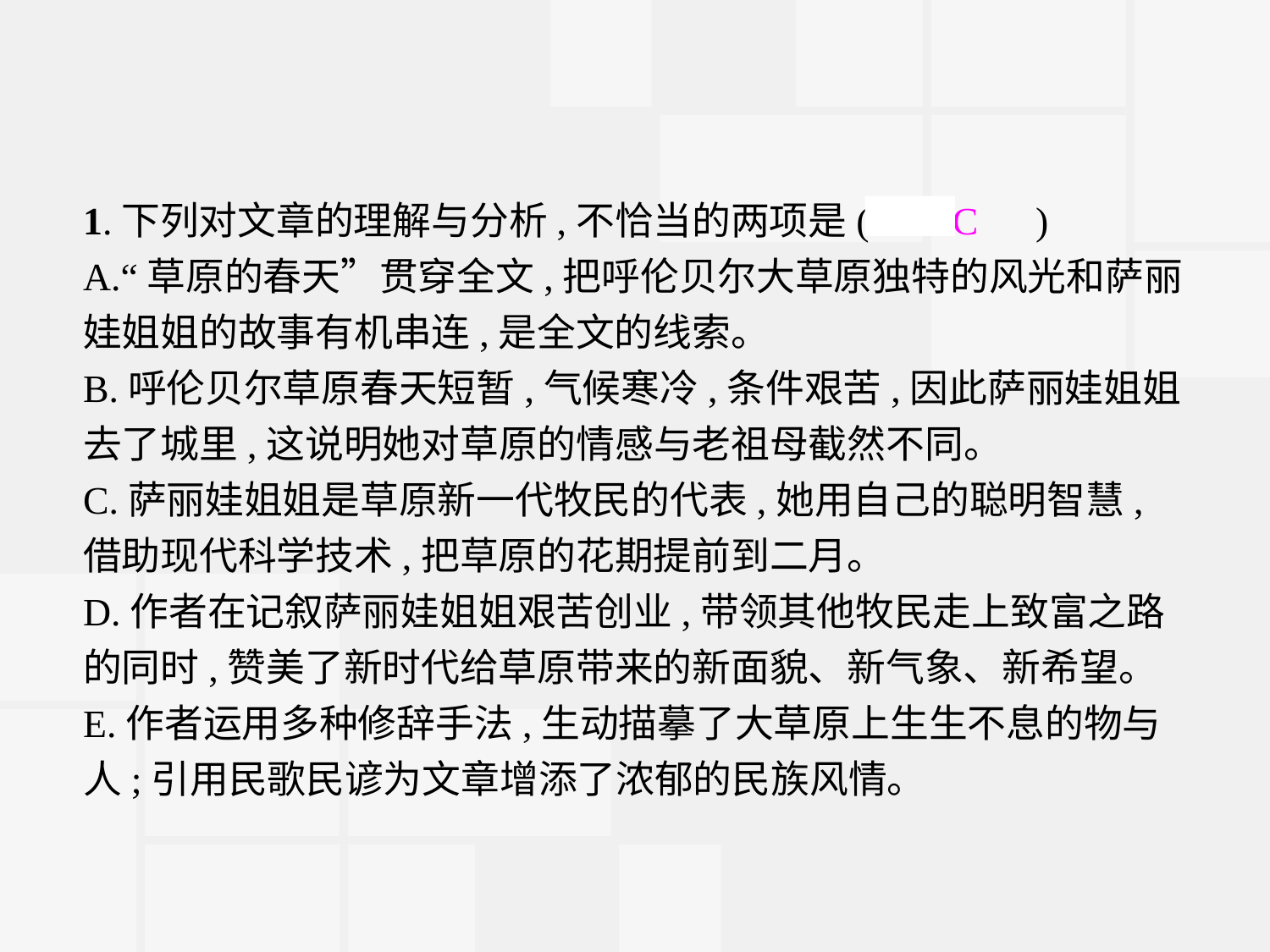

1.下列对文章的理解与分析,不恰当的两项是(　BC　)
A.“草原的春天”贯穿全文,把呼伦贝尔大草原独特的风光和萨丽娃姐姐的故事有机串连,是全文的线索。
B.呼伦贝尔草原春天短暂,气候寒冷,条件艰苦,因此萨丽娃姐姐去了城里,这说明她对草原的情感与老祖母截然不同。
C.萨丽娃姐姐是草原新一代牧民的代表,她用自己的聪明智慧,借助现代科学技术,把草原的花期提前到二月。
D.作者在记叙萨丽娃姐姐艰苦创业,带领其他牧民走上致富之路的同时,赞美了新时代给草原带来的新面貌、新气象、新希望。
E.作者运用多种修辞手法,生动描摹了大草原上生生不息的物与人;引用民歌民谚为文章增添了浓郁的民族风情。